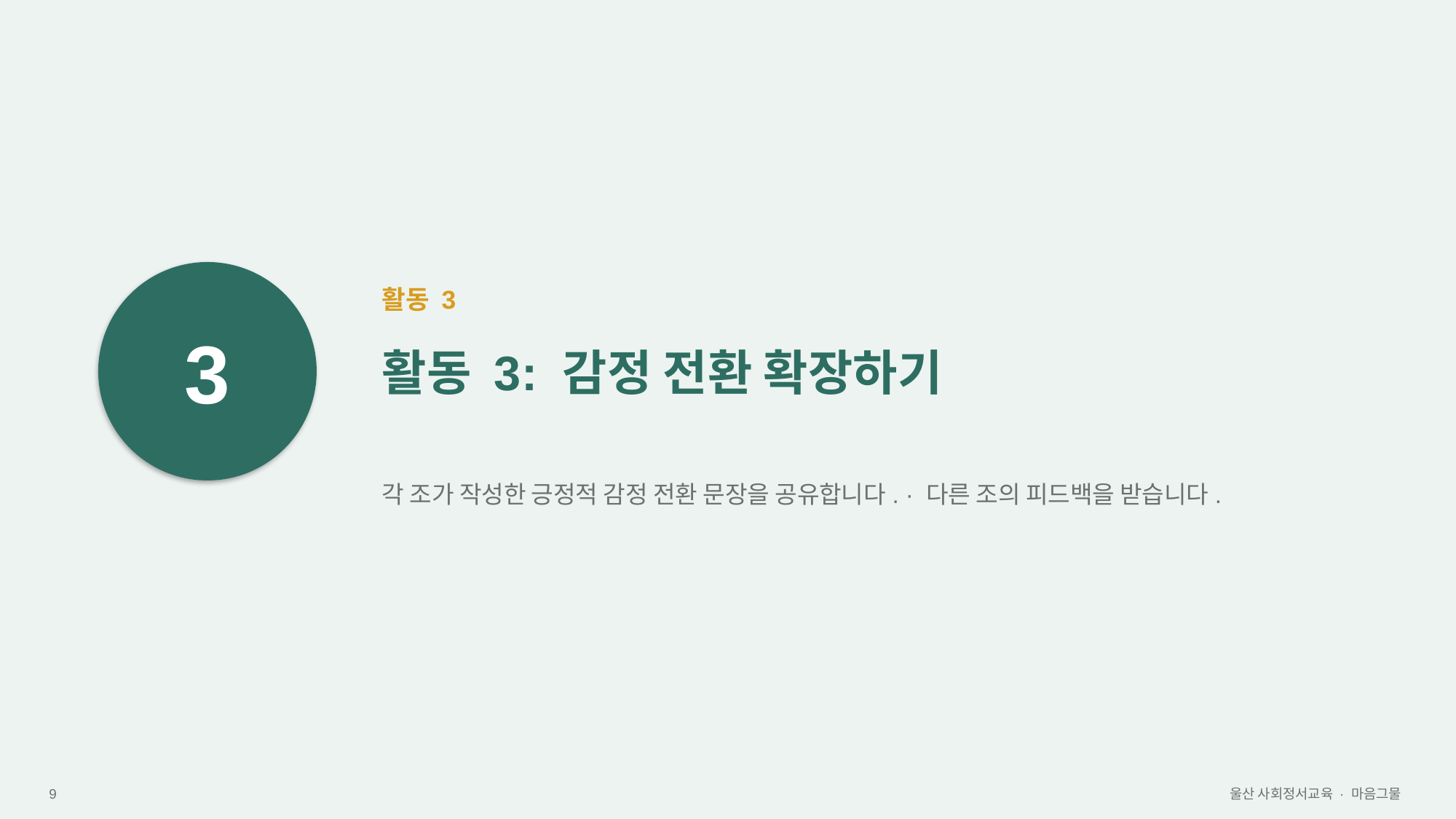

3
활동 3
활동 3: 감정 전환 확장하기
각 조가 작성한 긍정적 감정 전환 문장을 공유합니다. · 다른 조의 피드백을 받습니다.
9
울산 사회정서교육 · 마음그물